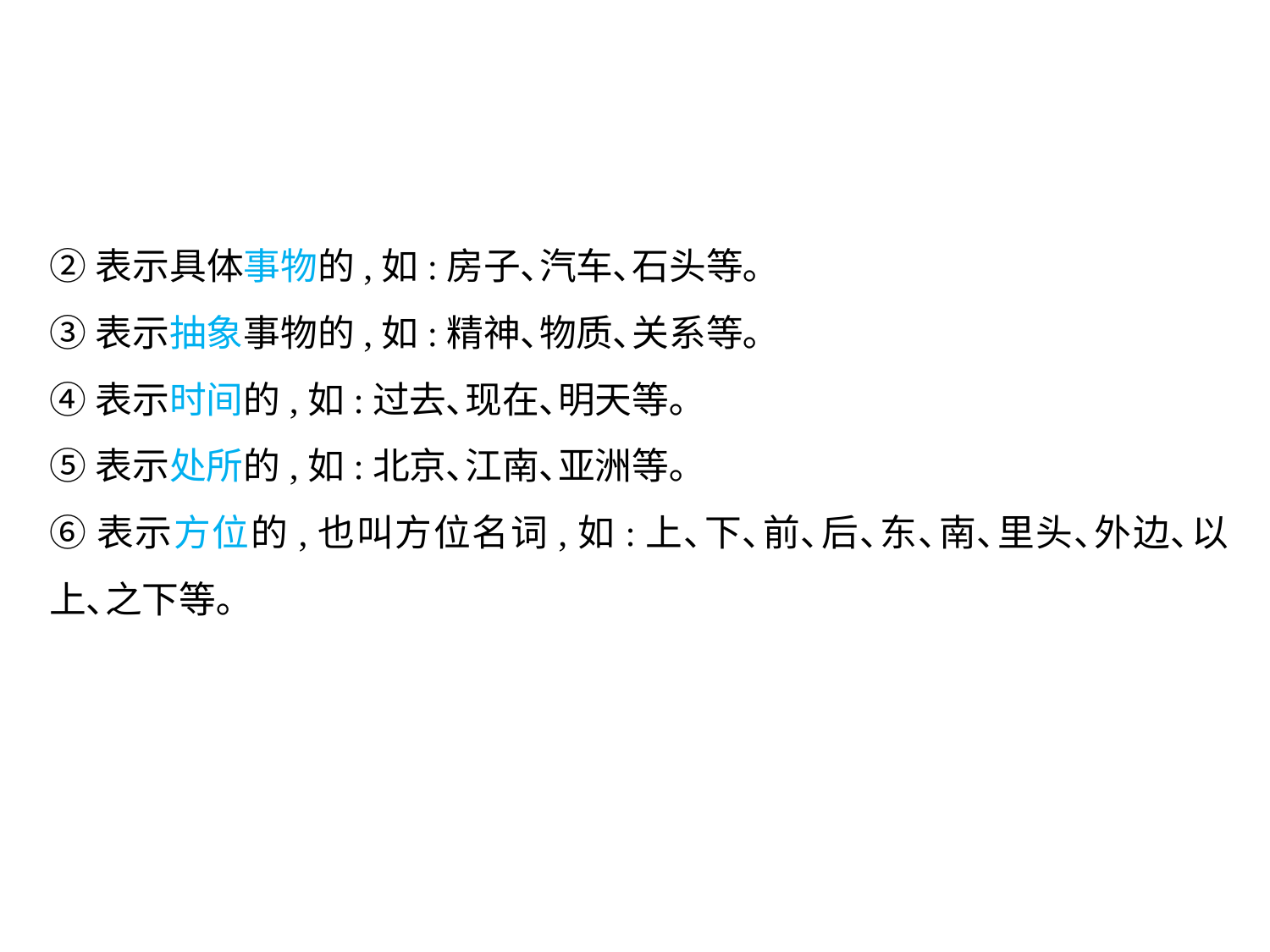

②表示具体事物的,如:房子､汽车､石头等｡
③表示抽象事物的,如:精神､物质､关系等｡
④表示时间的,如:过去､现在､明天等｡
⑤表示处所的,如:北京､江南､亚洲等｡
⑥表示方位的,也叫方位名词,如:上､下､前､后､东､南､里头､外边､以上､之下等｡